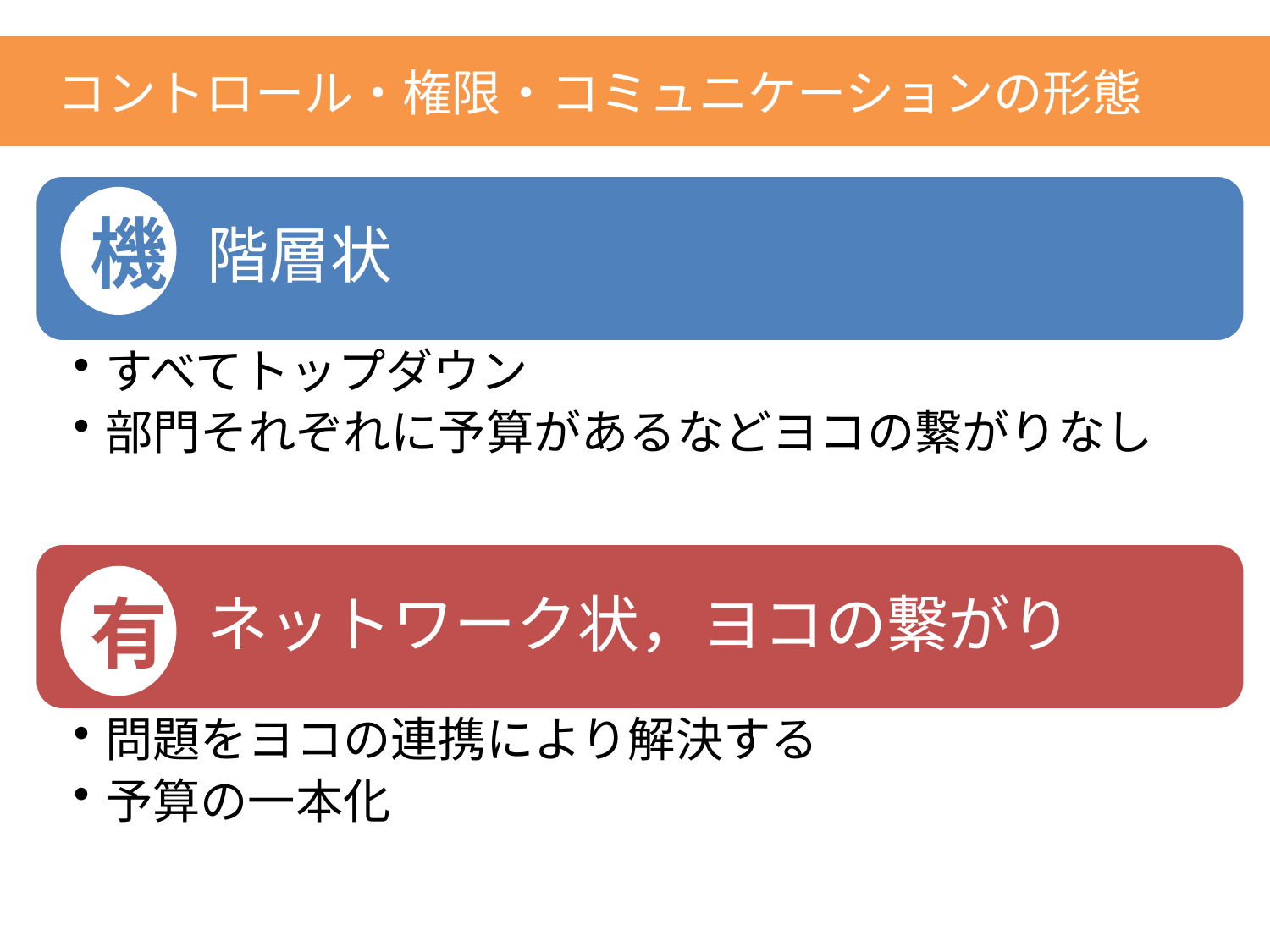

コントロール・権限・コミュニケーションの形態
　　 階層状
すべてトップダウン
部門それぞれに予算があるなどヨコの繋がりなし
　　 ネットワーク状，ヨコの繋がり
問題をヨコの連携により解決する
予算の一本化
機
有